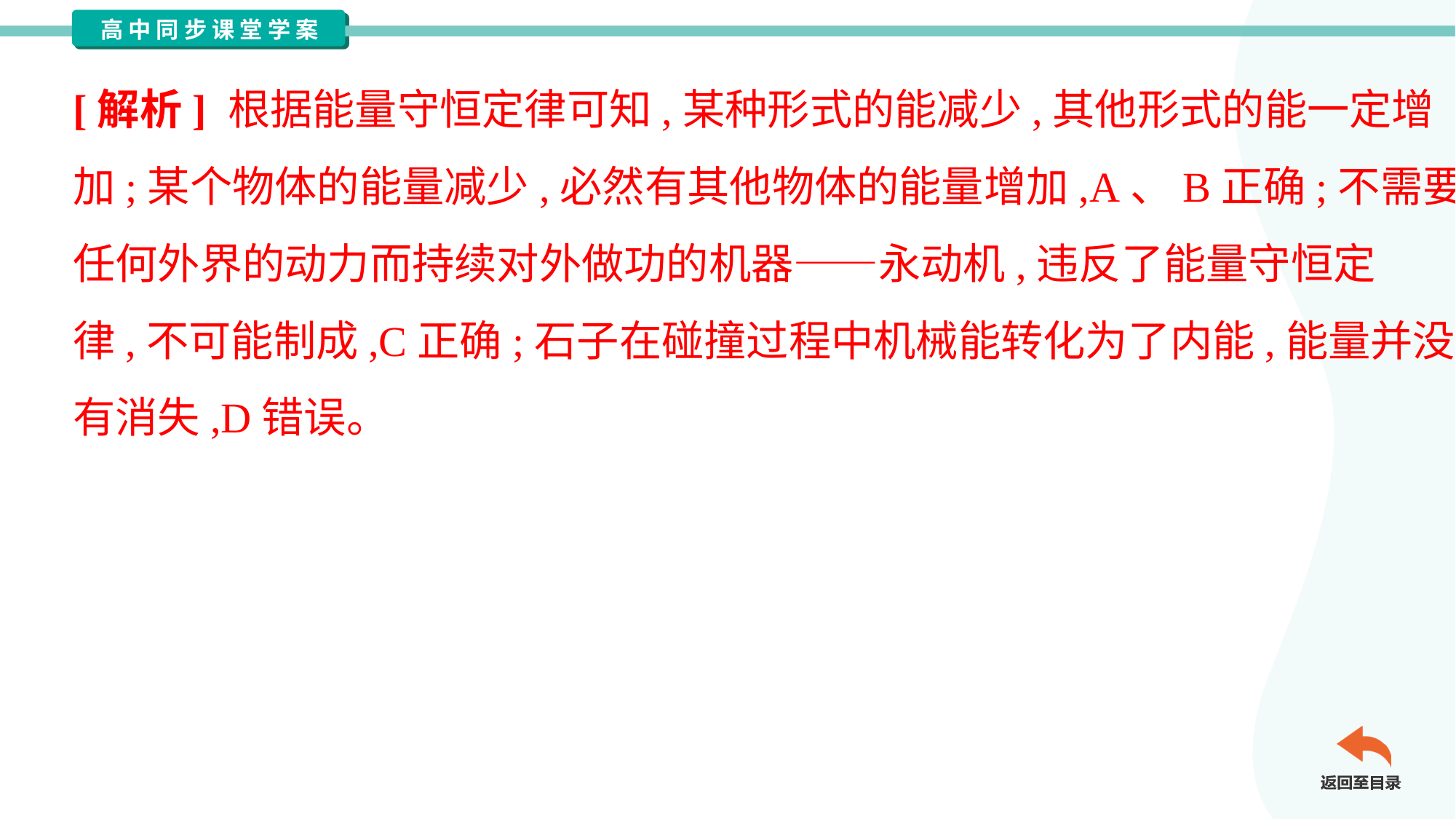

[解析] 根据能量守恒定律可知,某种形式的能减少,其他形式的能一定增
加;某个物体的能量减少,必然有其他物体的能量增加,A、B正确;不需要
任何外界的动力而持续对外做功的机器——永动机,违反了能量守恒定
律,不可能制成,C正确;石子在碰撞过程中机械能转化为了内能,能量并没
有消失,D错误。